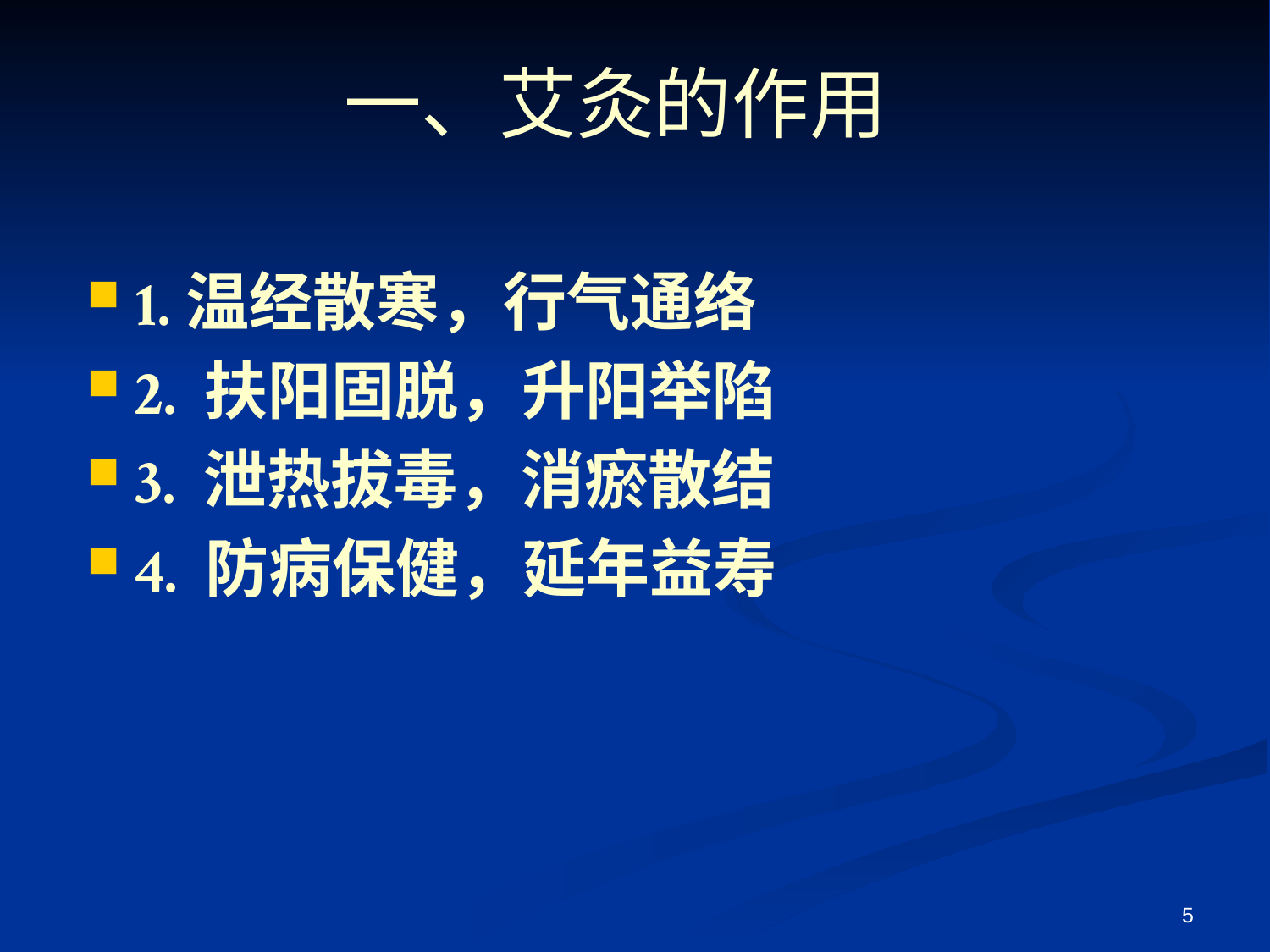

# 一、艾灸的作用
1.温经散寒，行气通络
2. 扶阳固脱，升阳举陷
3. 泄热拔毒，消瘀散结
4. 防病保健，延年益寿

5